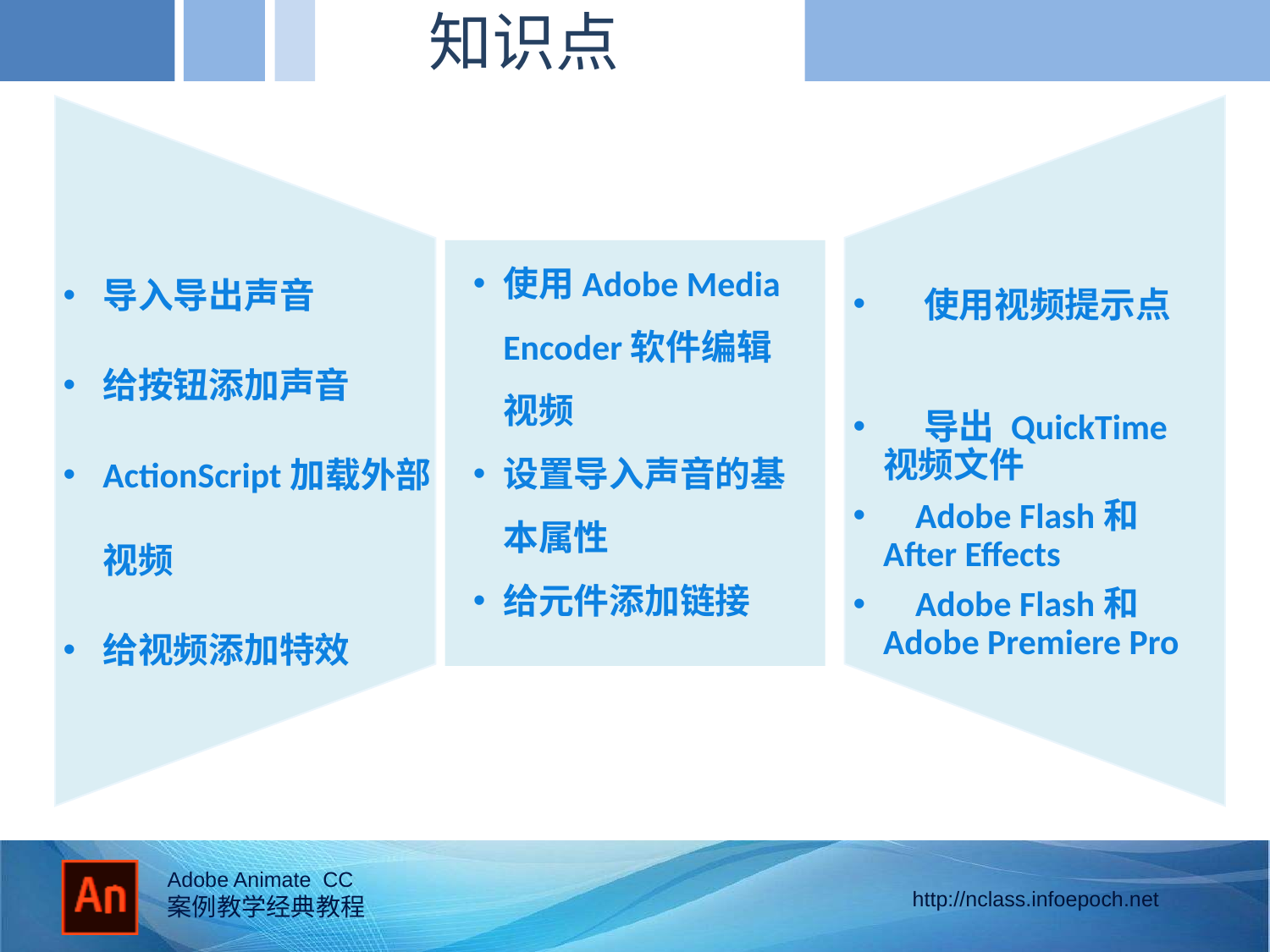

知识点

导入导出声音
给按钮添加声音
ActionScript加载外部视频
给视频添加特效

    使用视频提示点

    导出 QuickTime 视频文件
    Adobe Flash和After Effects
    Adobe Flash和Adobe Premiere Pro
使用Adobe Media Encoder软件编辑视频
设置导入声音的基本属性
给元件添加链接